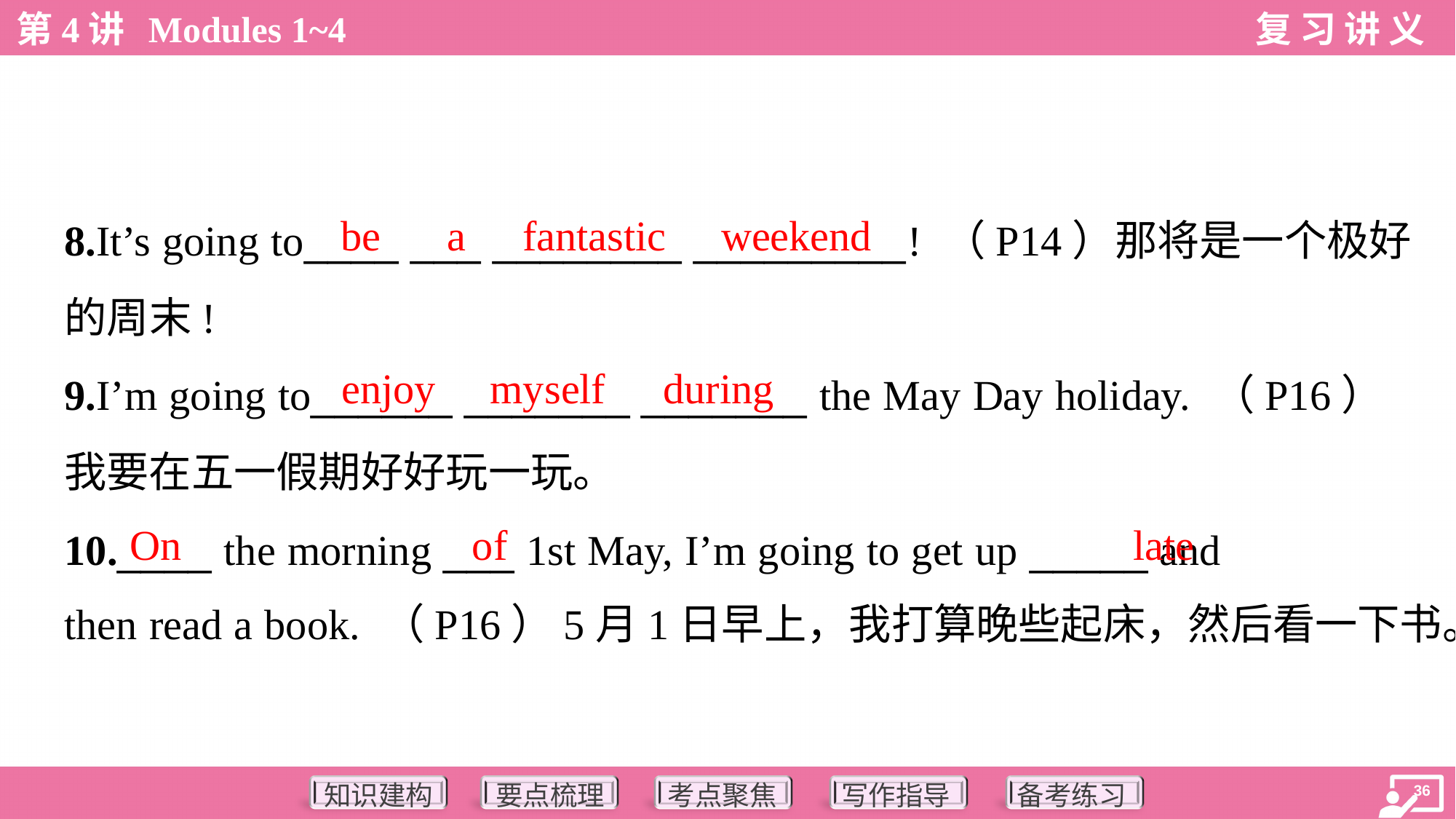

be
a
fantastic
weekend
8.It’s going to____ ___ ________ _________! （P14）那将是一个极好
的周末!
9.I’m going to______ _______ _______ the May Day holiday. （P16）
我要在五一假期好好玩一玩。
10.____ the morning ___ 1st May, I’m going to get up _____ and
then read a book. （P16）5月1日早上，我打算晚些起床，然后看一下书。
enjoy
myself
during
On
of
late